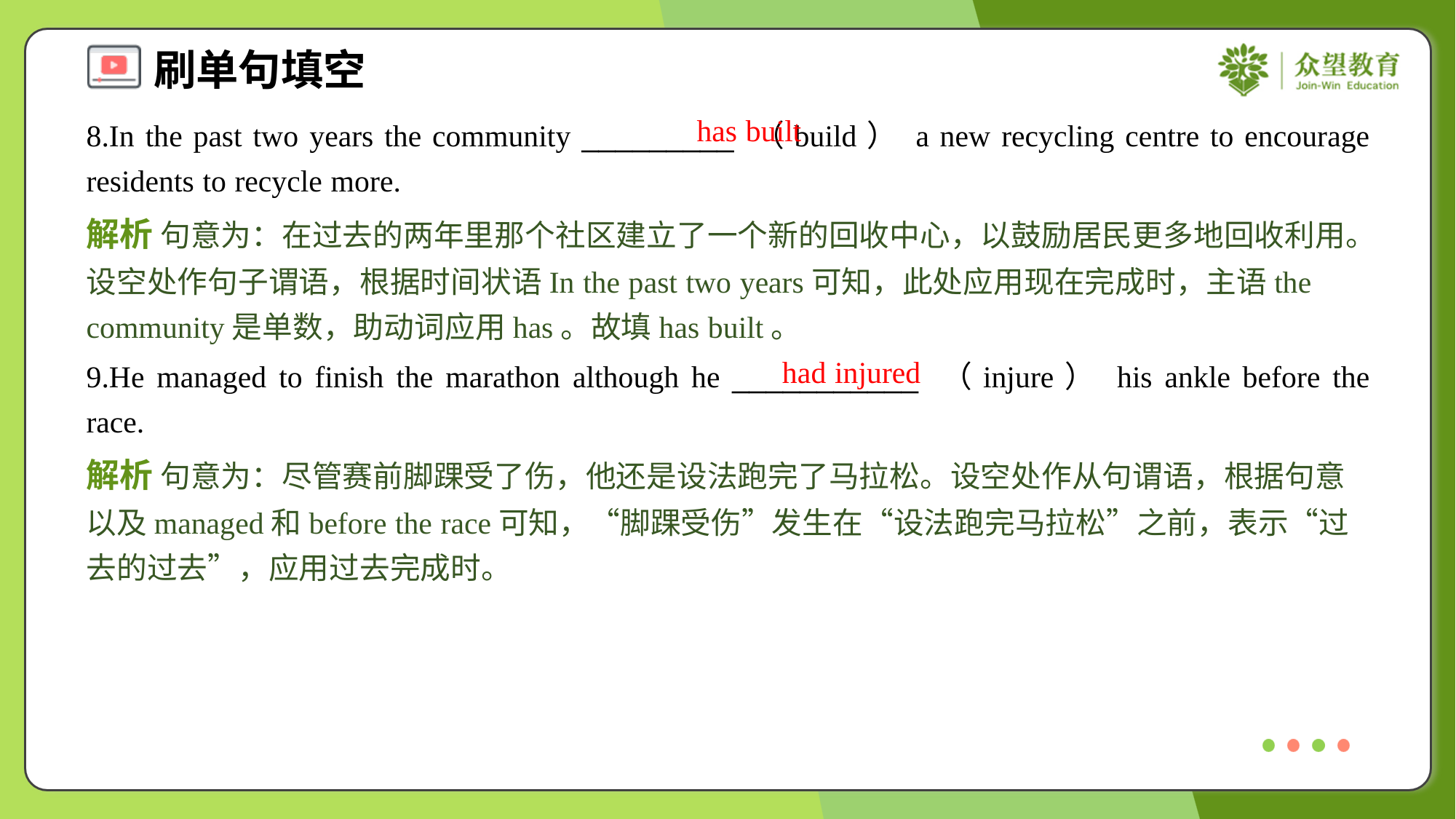

has built
8.In the past two years the community _________ （build） a new recycling centre to encourage residents to recycle more.
解析 句意为：在过去的两年里那个社区建立了一个新的回收中心，以鼓励居民更多地回收利用。设空处作句子谓语，根据时间状语In the past two years可知，此处应用现在完成时，主语the community是单数，助动词应用has。故填has built。
had injured
9.He managed to finish the marathon although he ___________ （injure） his ankle before the race.
解析 句意为：尽管赛前脚踝受了伤，他还是设法跑完了马拉松。设空处作从句谓语，根据句意以及managed和before the race可知，“脚踝受伤”发生在“设法跑完马拉松”之前，表示“过去的过去”，应用过去完成时。